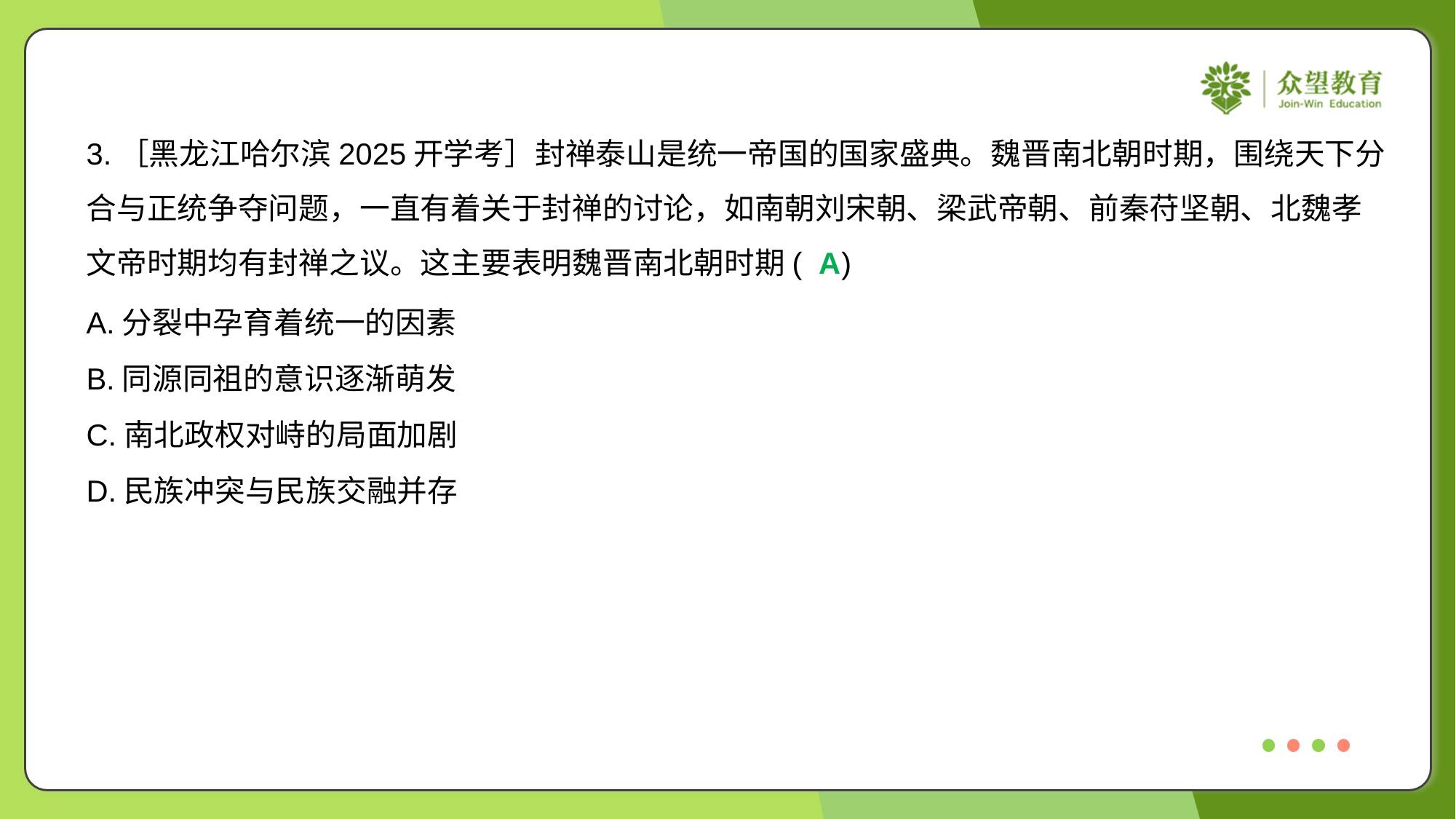

3.［黑龙江哈尔滨2025开学考］封禅泰山是统一帝国的国家盛典。魏晋南北朝时期，围绕天下分
合与正统争夺问题，一直有着关于封禅的讨论，如南朝刘宋朝、梁武帝朝、前秦苻坚朝、北魏孝
文帝时期均有封禅之议。这主要表明魏晋南北朝时期(     )
A
A.分裂中孕育着统一的因素
B.同源同祖的意识逐渐萌发
C.南北政权对峙的局面加剧
D.民族冲突与民族交融并存